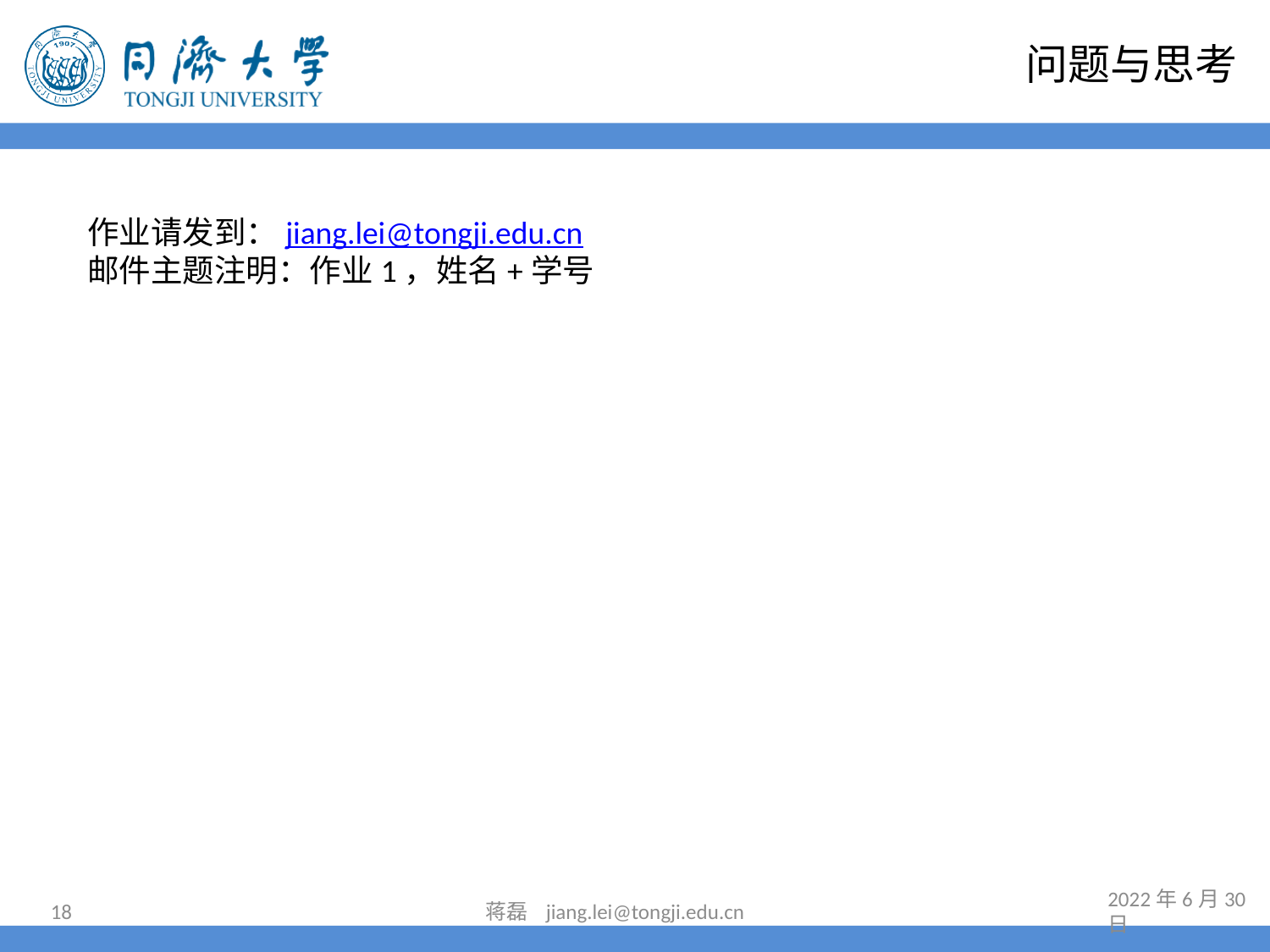

# 问题与思考
作业请发到：jiang.lei@tongji.edu.cn
邮件主题注明：作业1，姓名+学号
18
蒋磊  jiang.lei@tongji.edu.cn
2022年6月30日